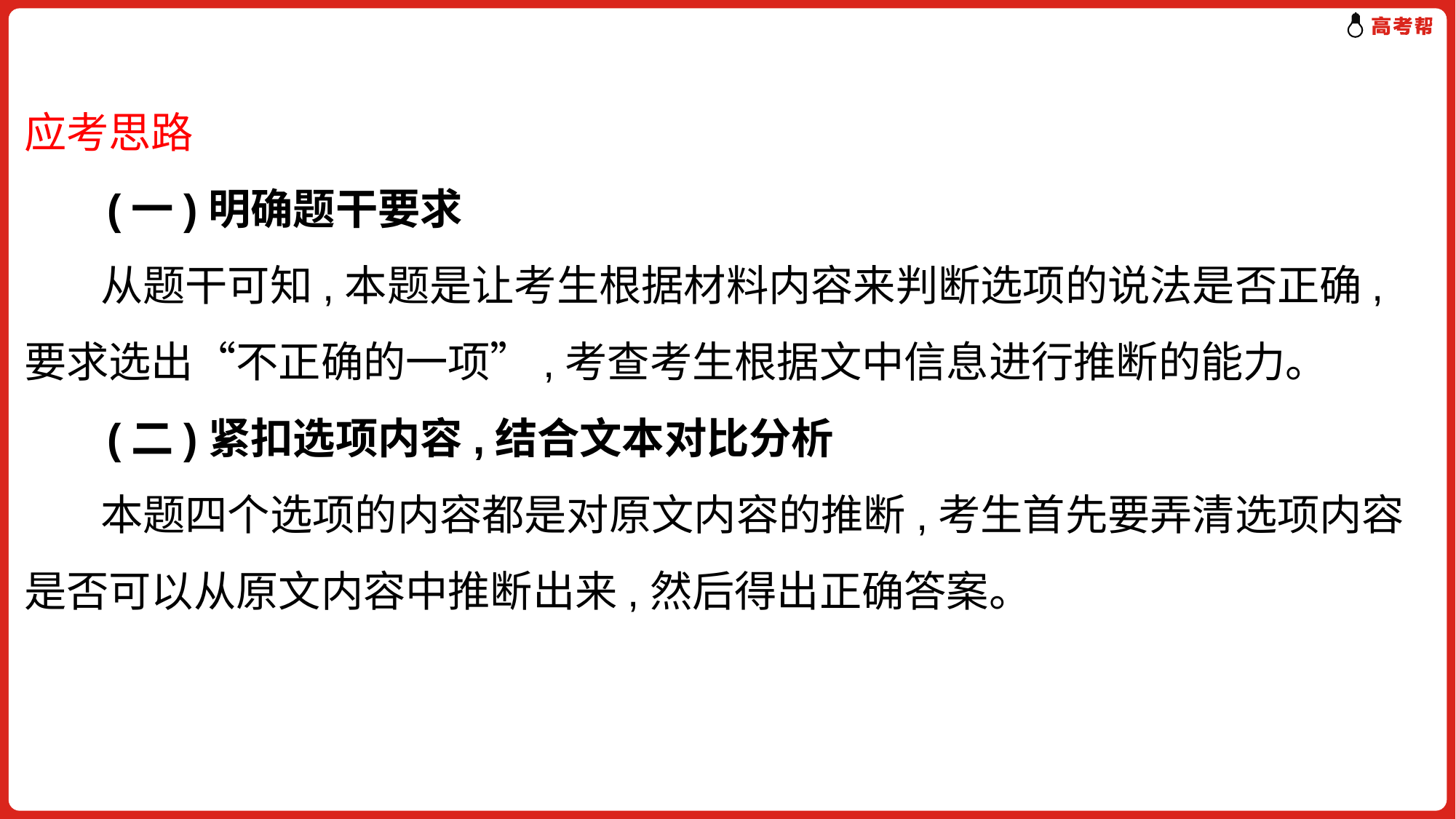

应考思路
       (一)明确题干要求
       从题干可知,本题是让考生根据材料内容来判断选项的说法是否正确,要求选出“不正确的一项”,考查考生根据文中信息进行推断的能力。
       (二)紧扣选项内容,结合文本对比分析
       本题四个选项的内容都是对原文内容的推断,考生首先要弄清选项内容是否可以从原文内容中推断出来,然后得出正确答案。